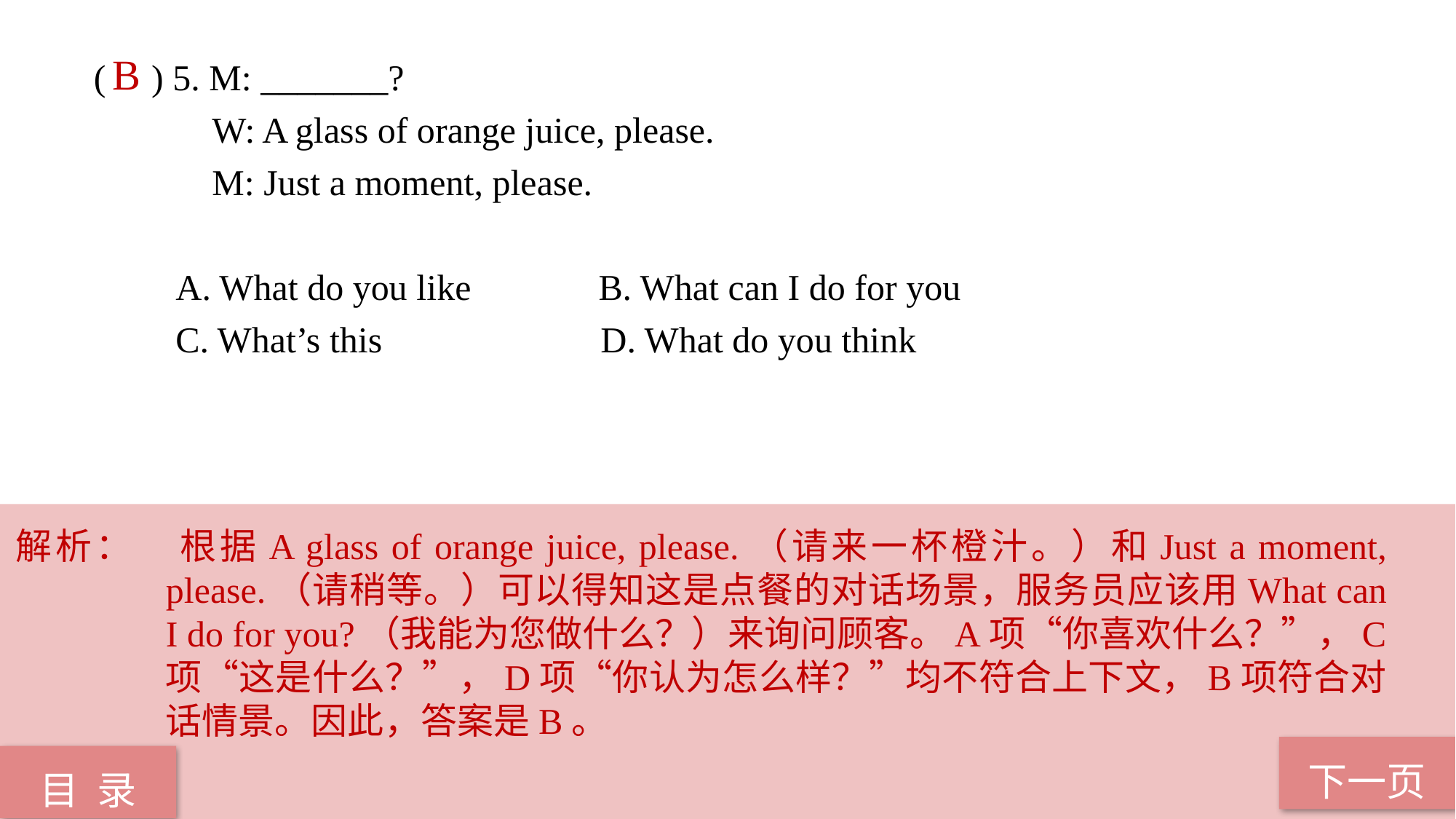

(     ) 5. M: _______?
             W: A glass of orange juice, please.
             M: Just a moment, please.

         A. What do you like              B. What can I do for you
         C. What’s this                        D. What do you think
B
解析：	根据A glass of orange juice, please.（请来一杯橙汁。）和Just a moment, please.（请稍等。）可以得知这是点餐的对话场景，服务员应该用What can I do for you?（我能为您做什么？）来询问顾客。A项“你喜欢什么？”，C项“这是什么？”，D项“你认为怎么样？”均不符合上下文，B项符合对话情景。因此，答案是B。
下一页